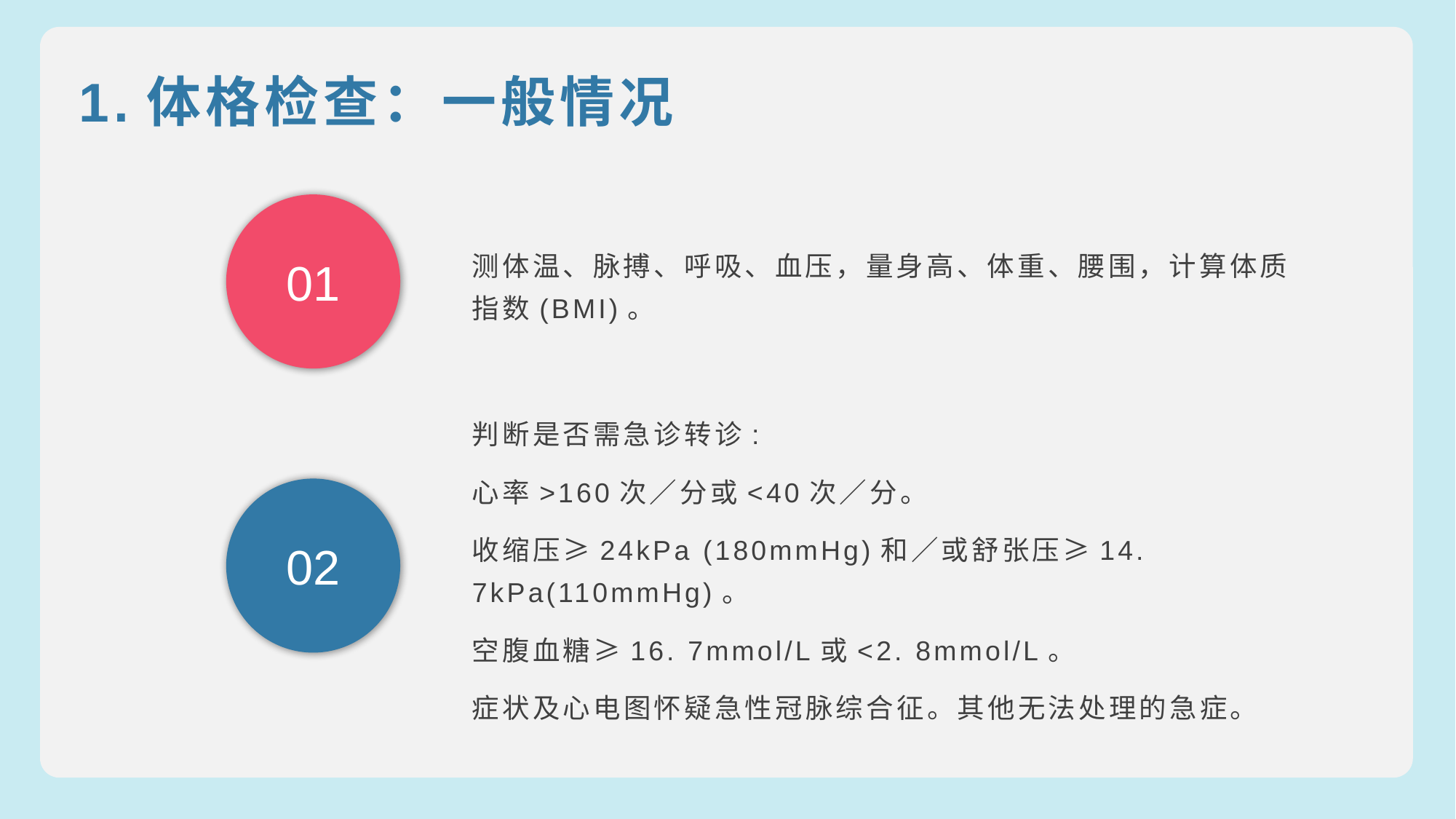

1.体格检查：一般情况
01
测体温、脉搏、呼吸、血压，量身高、体重、腰围，计算体质指数(BMI)。
判断是否需急诊转诊:
心率>160次／分或<40次／分。
收缩压≥24kPa (180mmHg)和／或舒张压≥14. 7kPa(110mmHg)。
空腹血糖≥16. 7mmol/L或<2. 8mmol/L。
症状及心电图怀疑急性冠脉综合征。其他无法处理的急症。
02
行业PPT模板http://www.1ppt.com/hangye/